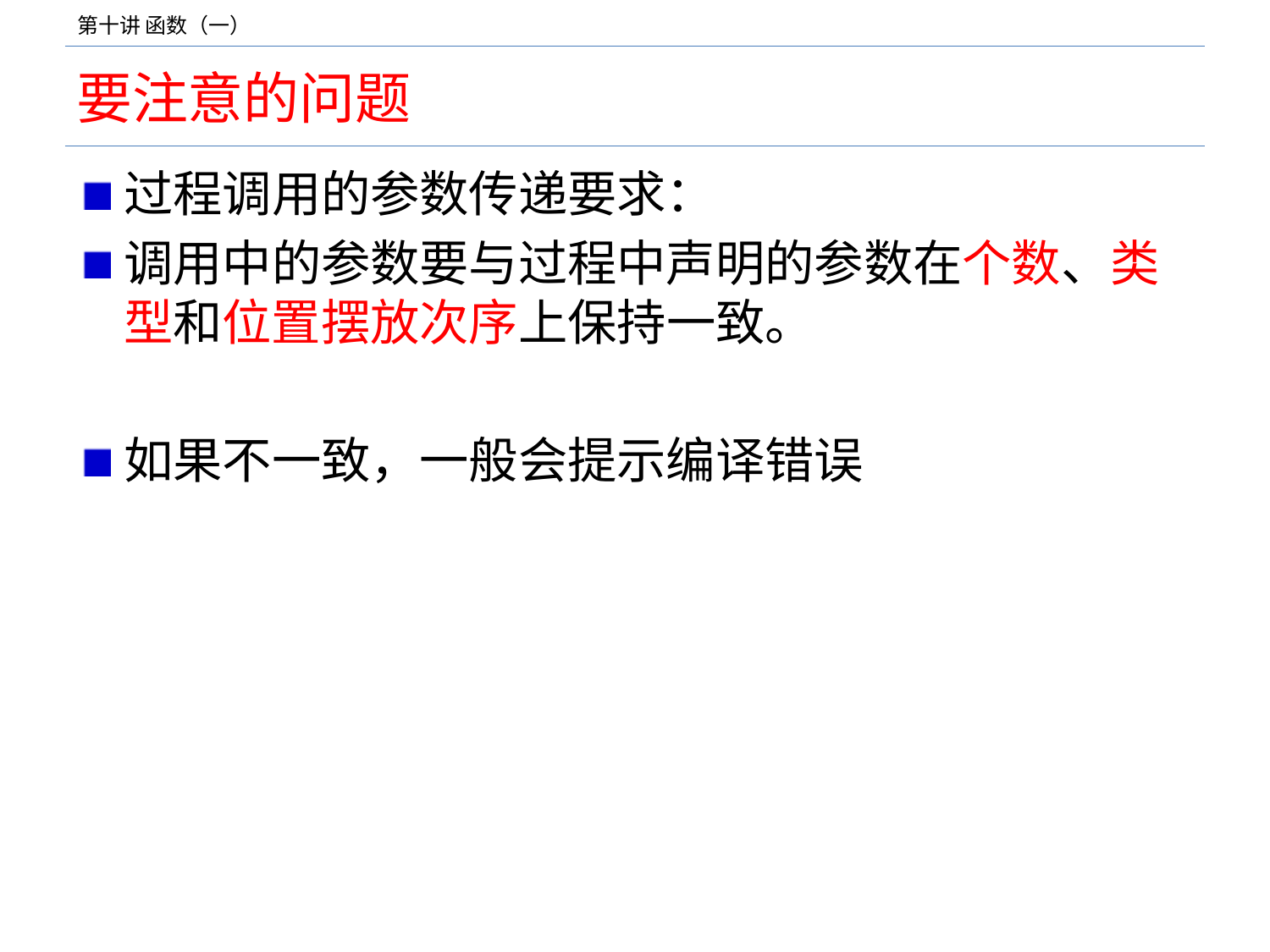

# 要注意的问题
过程调用的参数传递要求：
调用中的参数要与过程中声明的参数在个数、类型和位置摆放次序上保持一致。

如果不一致，一般会提示编译错误